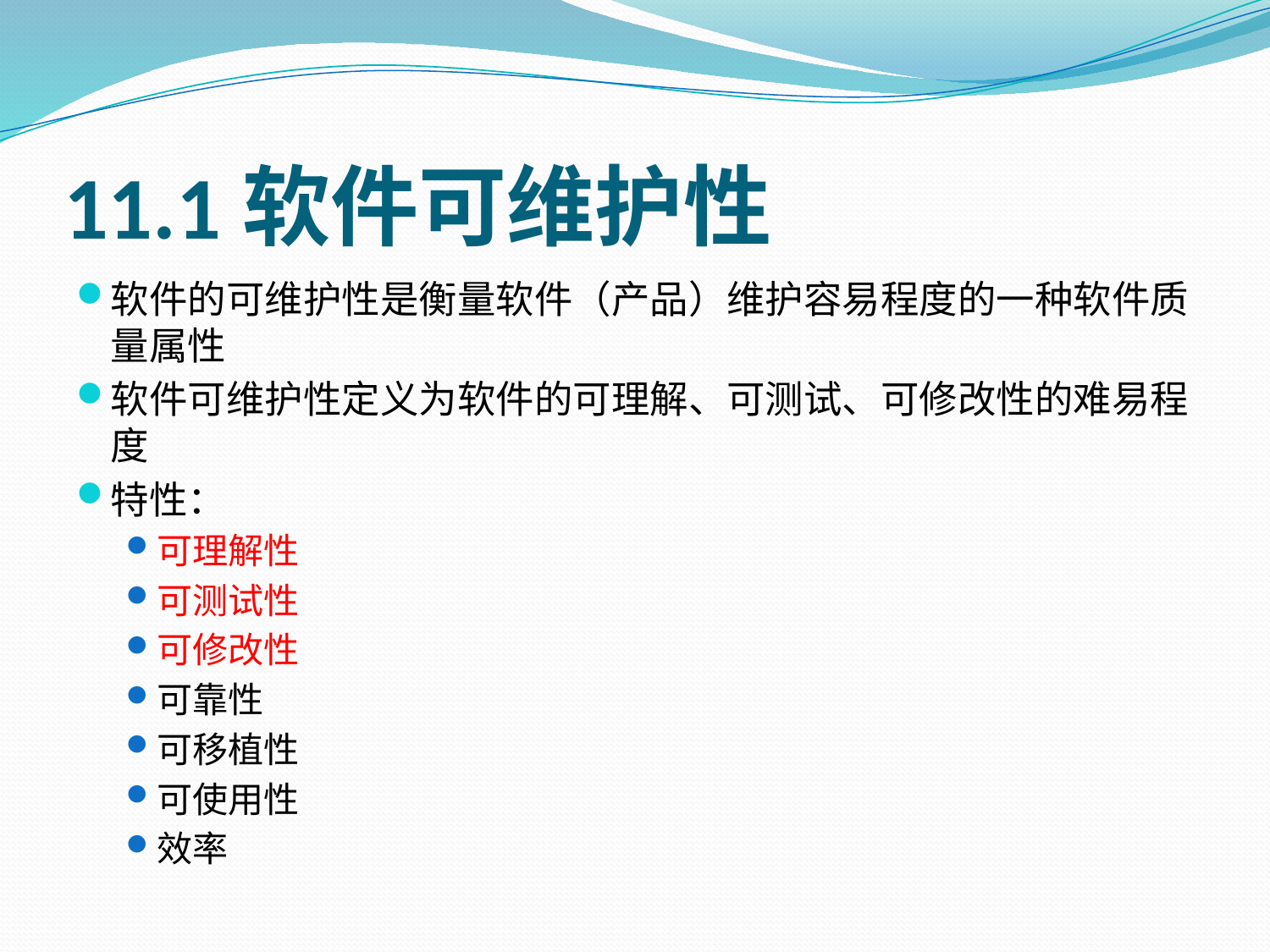

# 11.1软件可维护性
软件的可维护性是衡量软件（产品）维护容易程度的一种软件质量属性
软件可维护性定义为软件的可理解、可测试、可修改性的难易程度
特性：
可理解性
可测试性
可修改性
可靠性
可移植性
可使用性
效率